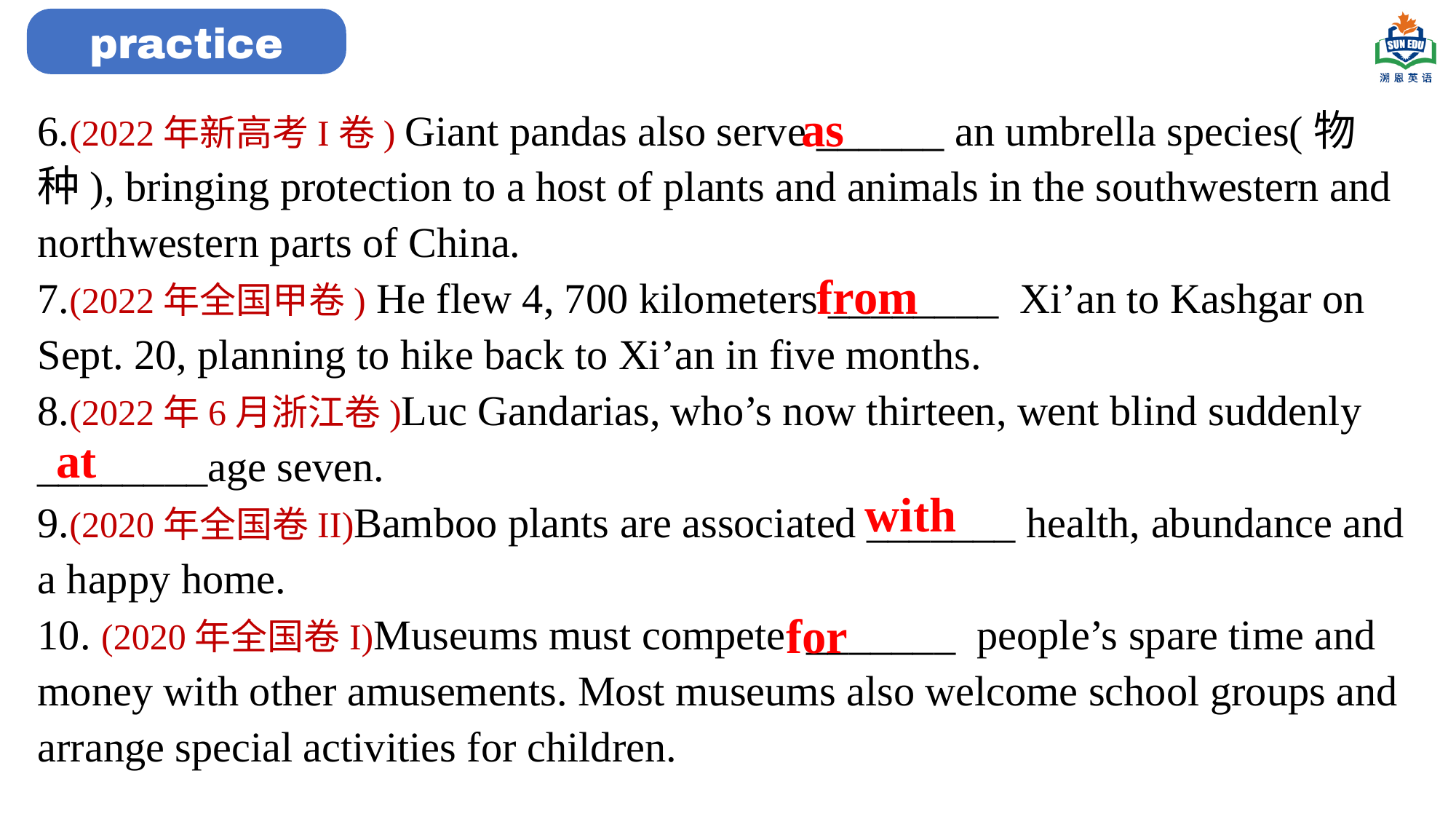

practice
6.(2022年新高考I卷) Giant pandas also serve ______ an umbrella species(物种), bringing protection to a host of plants and animals in the southwestern and northwestern parts of China.
7.(2022年全国甲卷) He flew 4, 700 kilometers ________  Xi’an to Kashgar on Sept. 20, planning to hike back to Xi’an in five months.
8.(2022年6月浙江卷)Luc Gandarias, who’s now thirteen, went blind suddenly ________age seven.
9.(2020年全国卷II)Bamboo plants are associated _______ health, abundance and a happy home.
10. (2020年全国卷I)Museums must compete  _______  people’s spare time and money with other amusements. Most museums also welcome school groups and arrange special activities for children.

as
from
at
with
for